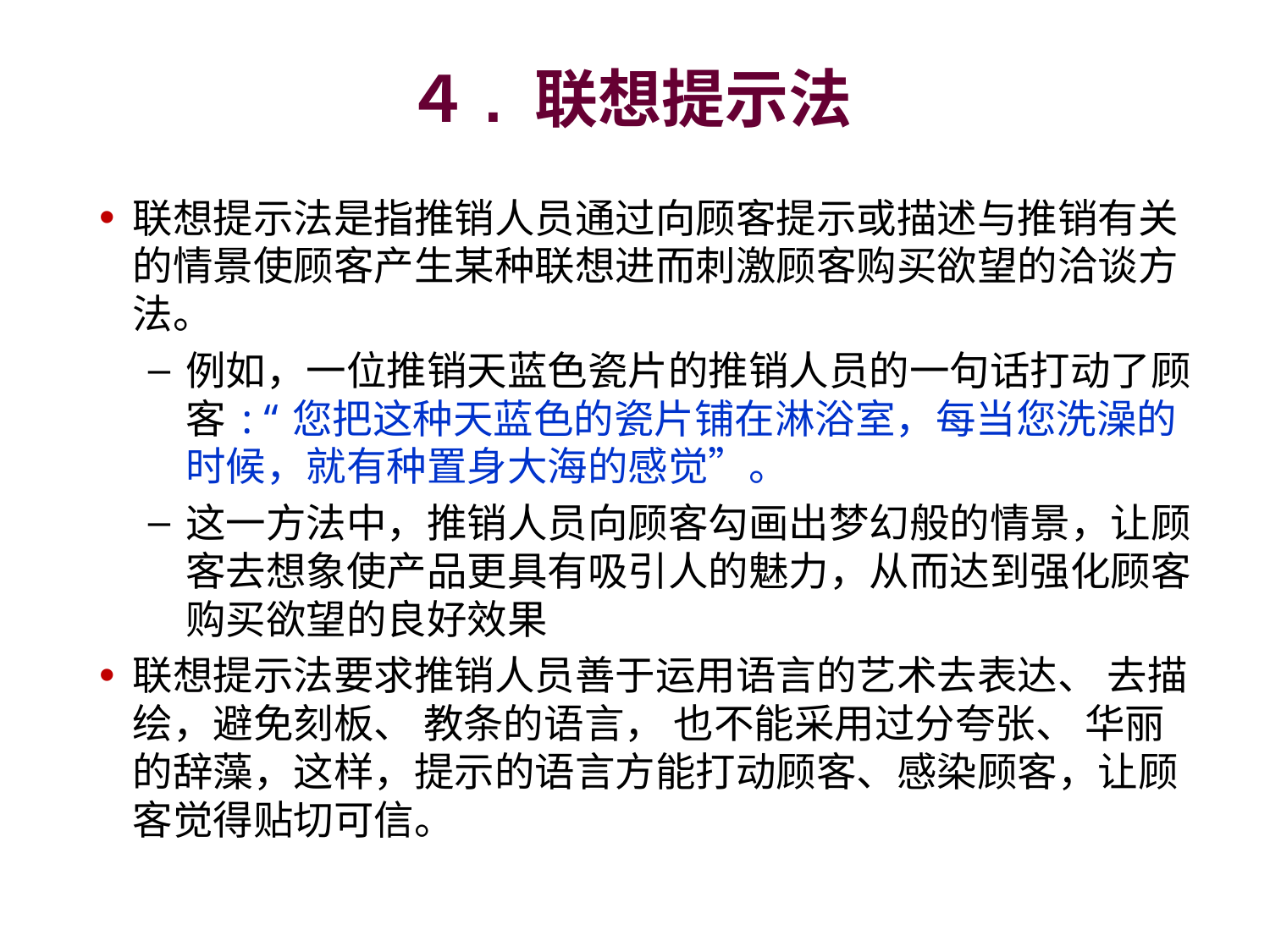

# ４. 联想提示法
联想提示法是指推销人员通过向顾客提示或描述与推销有关的情景使顾客产生某种联想进而刺激顾客购买欲望的洽谈方法。
例如，一位推销天蓝色瓷片的推销人员的一句话打动了顾客:“您把这种天蓝色的瓷片铺在淋浴室，每当您洗澡的时候，就有种置身大海的感觉”。
这一方法中，推销人员向顾客勾画出梦幻般的情景，让顾客去想象使产品更具有吸引人的魅力，从而达到强化顾客购买欲望的良好效果
联想提示法要求推销人员善于运用语言的艺术去表达、 去描绘，避免刻板、 教条的语言， 也不能采用过分夸张、 华丽的辞藻，这样，提示的语言方能打动顾客、感染顾客，让顾客觉得贴切可信。